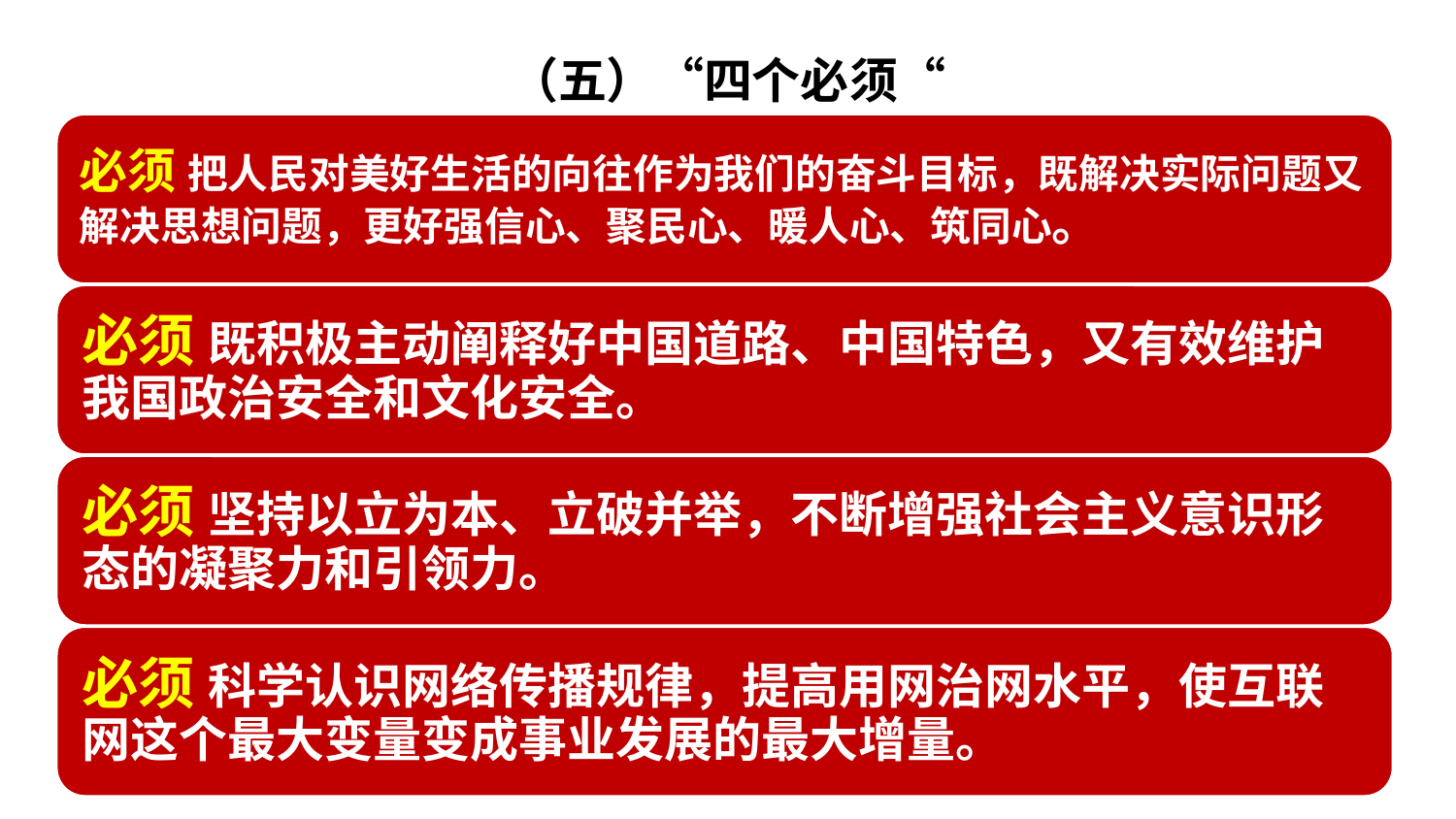

（五）“四个必须“
必须 把人民对美好生活的向往作为我们的奋斗目标，既解决实际问题又解决思想问题，更好强信心、聚民心、暖人心、筑同心。
必须 既积极主动阐释好中国道路、中国特色，又有效维护我国政治安全和文化安全。
必须 坚持以立为本、立破并举，不断增强社会主义意识形态的凝聚力和引领力。
必须 科学认识网络传播规律，提高用网治网水平，使互联网这个最大变量变成事业发展的最大增量。